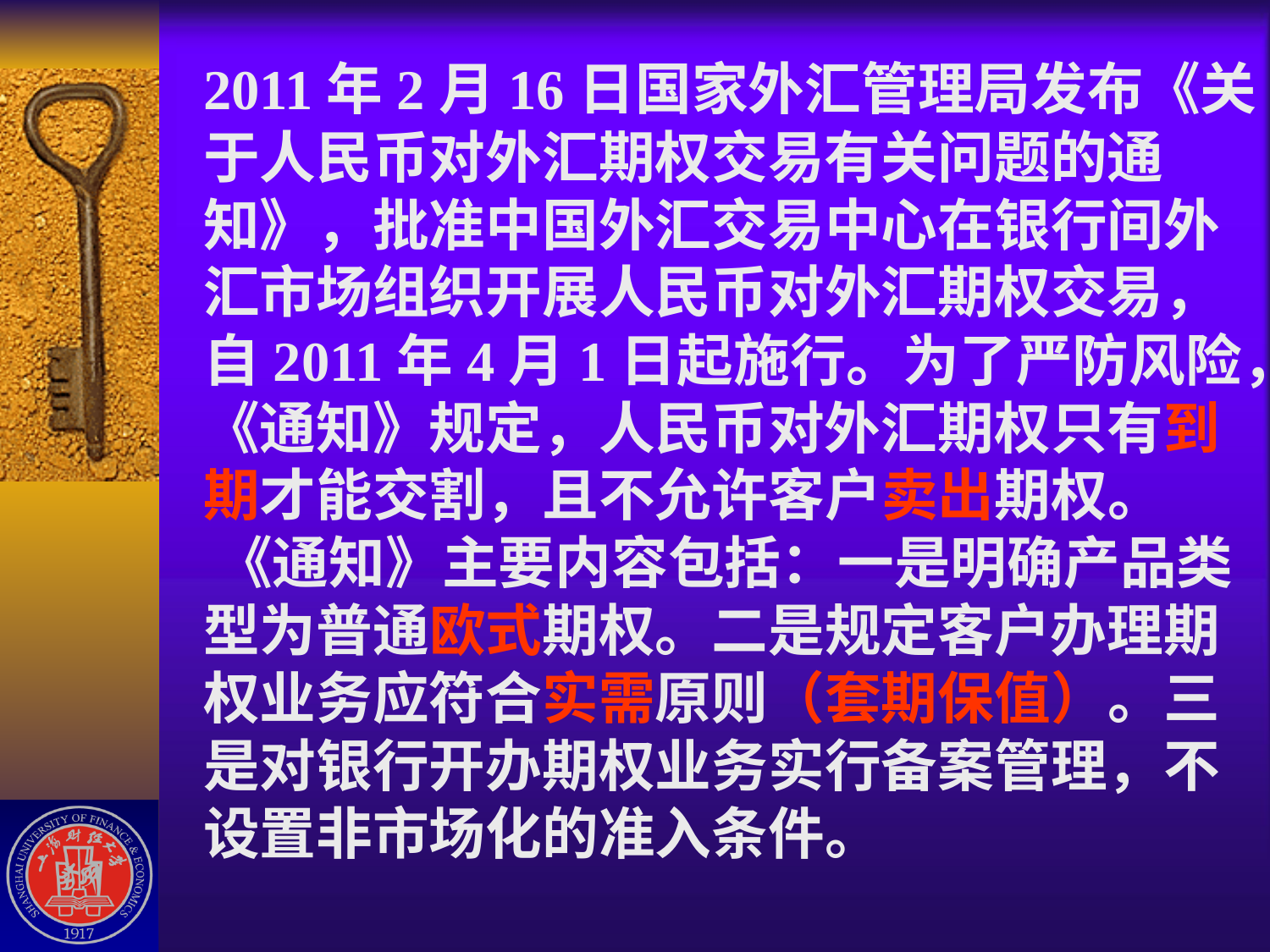

# 2011年2月16日国家外汇管理局发布《关于人民币对外汇期权交易有关问题的通知》，批准中国外汇交易中心在银行间外汇市场组织开展人民币对外汇期权交易，自2011年4月1日起施行。为了严防风险，《通知》规定，人民币对外汇期权只有到期才能交割，且不允许客户卖出期权。 《通知》主要内容包括：一是明确产品类型为普通欧式期权。二是规定客户办理期权业务应符合实需原则（套期保值）。三是对银行开办期权业务实行备案管理，不设置非市场化的准入条件。